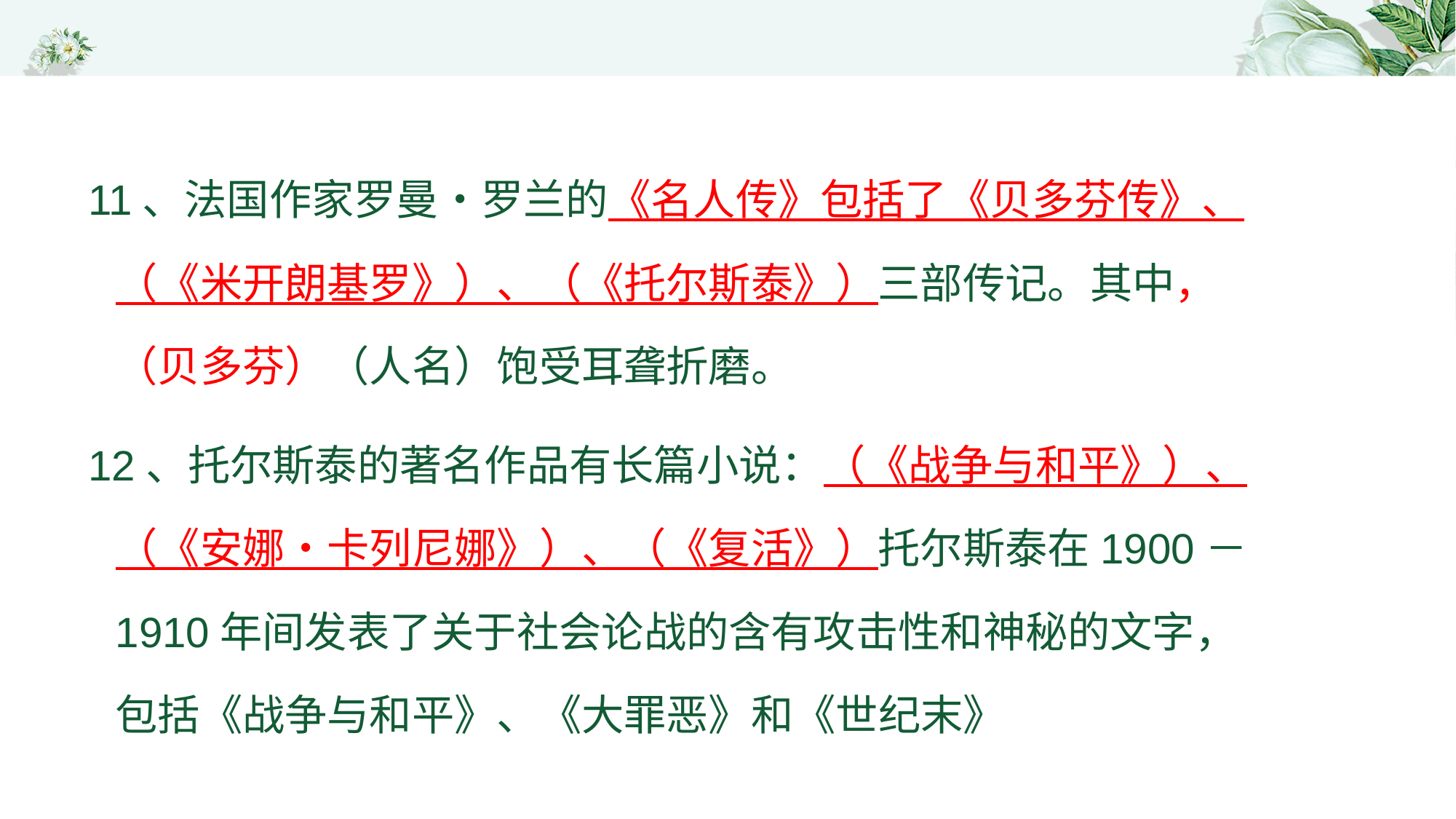

11、法国作家罗曼•罗兰的《名人传》包括了《贝多芬传》、（《米开朗基罗》）、（《托尔斯泰》）三部传记。其中，（贝多芬）（人名）饱受耳聋折磨。
12、托尔斯泰的著名作品有长篇小说：（《战争与和平》）、（《安娜•卡列尼娜》）、（《复活》）托尔斯泰在1900－1910年间发表了关于社会论战的含有攻击性和神秘的文字，包括《战争与和平》、《大罪恶》和《世纪末》